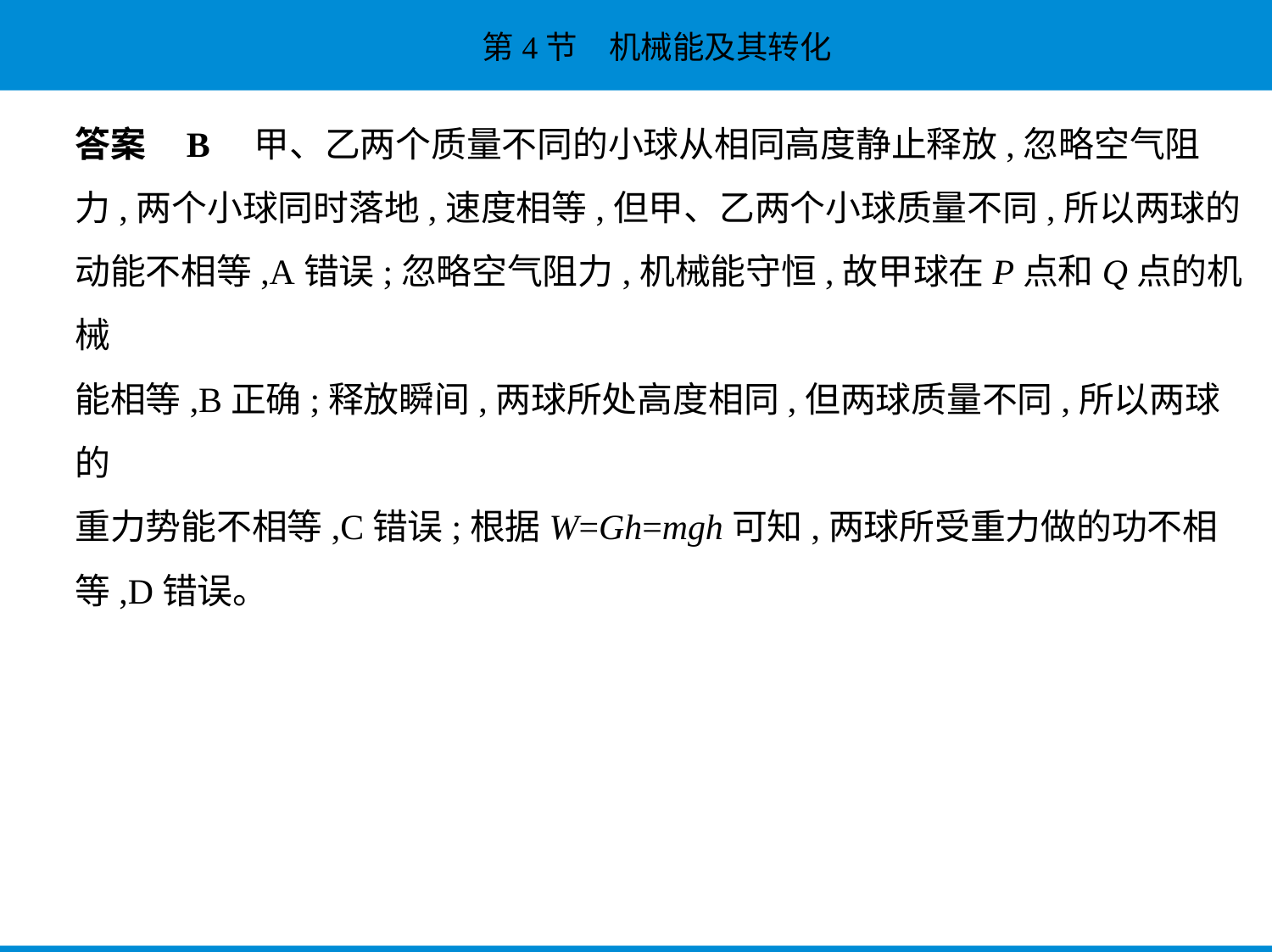

答案    B　甲、乙两个质量不同的小球从相同高度静止释放,忽略空气阻
力,两个小球同时落地,速度相等,但甲、乙两个小球质量不同,所以两球的
动能不相等,A错误;忽略空气阻力,机械能守恒,故甲球在P点和Q点的机械
能相等,B正确;释放瞬间,两球所处高度相同,但两球质量不同,所以两球的
重力势能不相等,C错误;根据W=Gh=mgh可知,两球所受重力做的功不相
等,D错误。